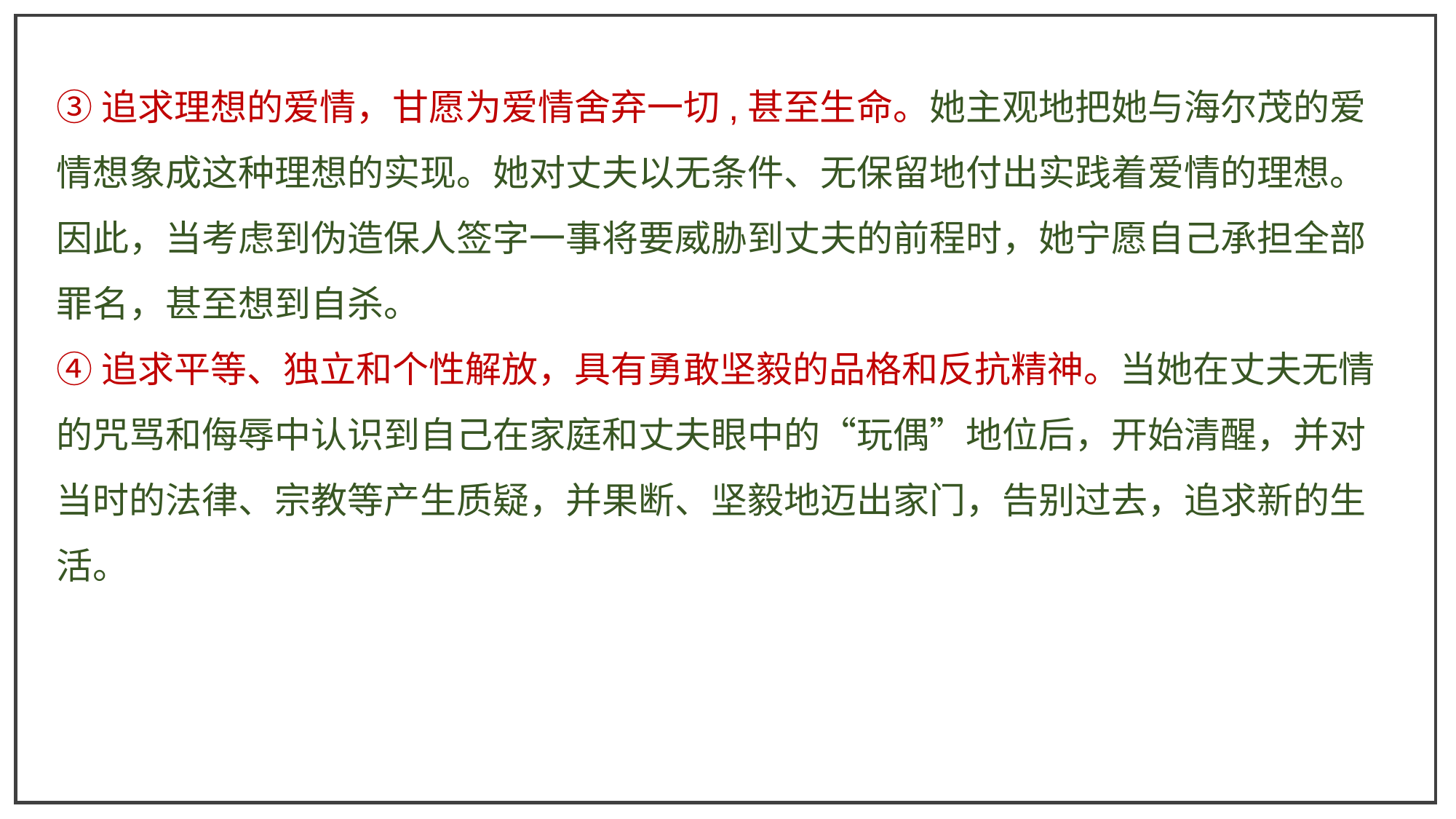

③追求理想的爱情，甘愿为爱情舍弃一切,甚至生命。她主观地把她与海尔茂的爱情想象成这种理想的实现。她对丈夫以无条件、无保留地付出实践着爱情的理想。因此，当考虑到伪造保人签字一事将要威胁到丈夫的前程时，她宁愿自己承担全部罪名，甚至想到自杀。
④追求平等、独立和个性解放，具有勇敢坚毅的品格和反抗精神。当她在丈夫无情的咒骂和侮辱中认识到自己在家庭和丈夫眼中的“玩偶”地位后，开始清醒，并对当时的法律、宗教等产生质疑，并果断、坚毅地迈出家门，告别过去，追求新的生活。